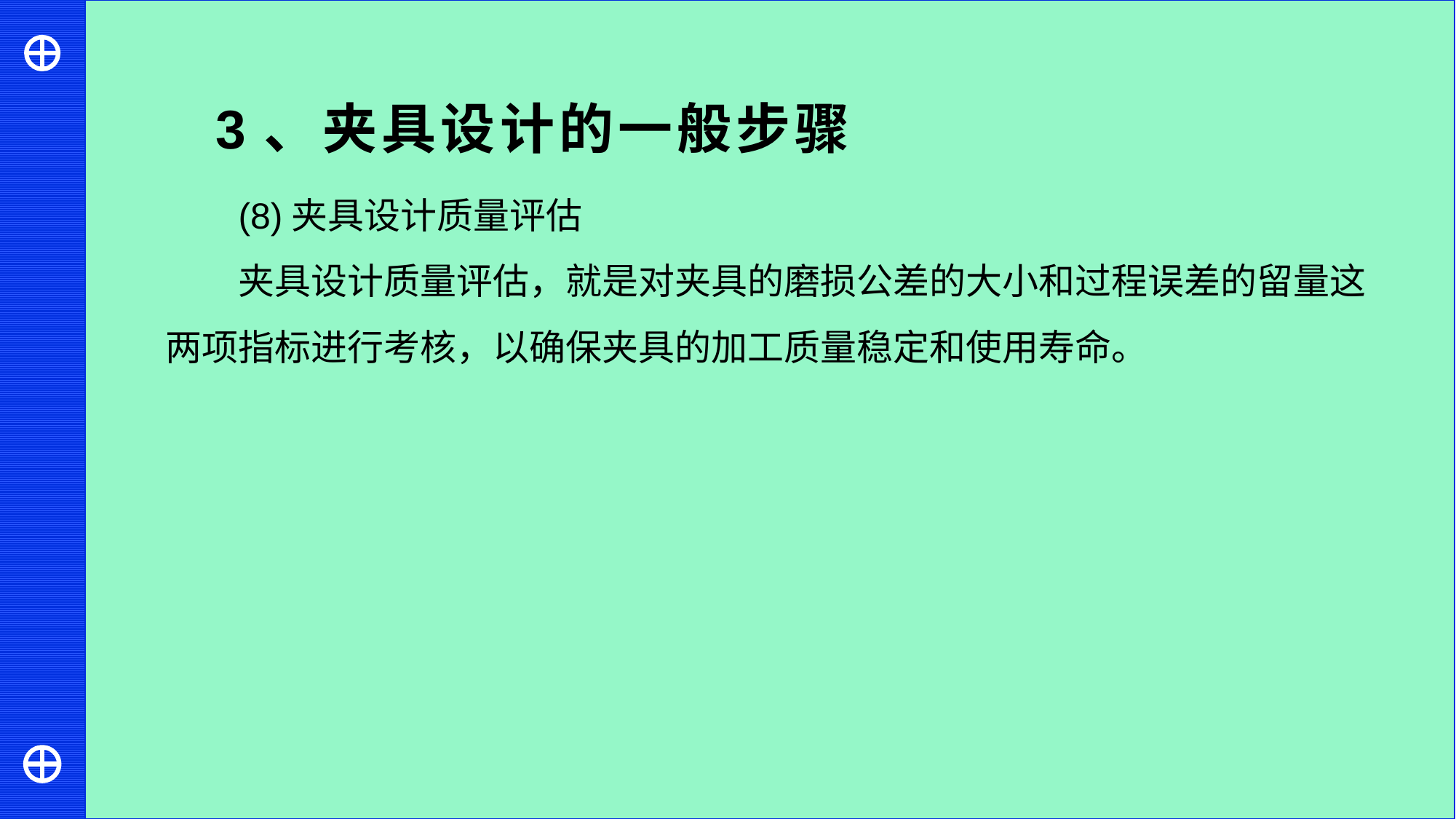

3、夹具设计的一般步骤
(8)夹具设计质量评估
夹具设计质量评估，就是对夹具的磨损公差的大小和过程误差的留量这两项指标进行考核，以确保夹具的加工质量稳定和使用寿命。